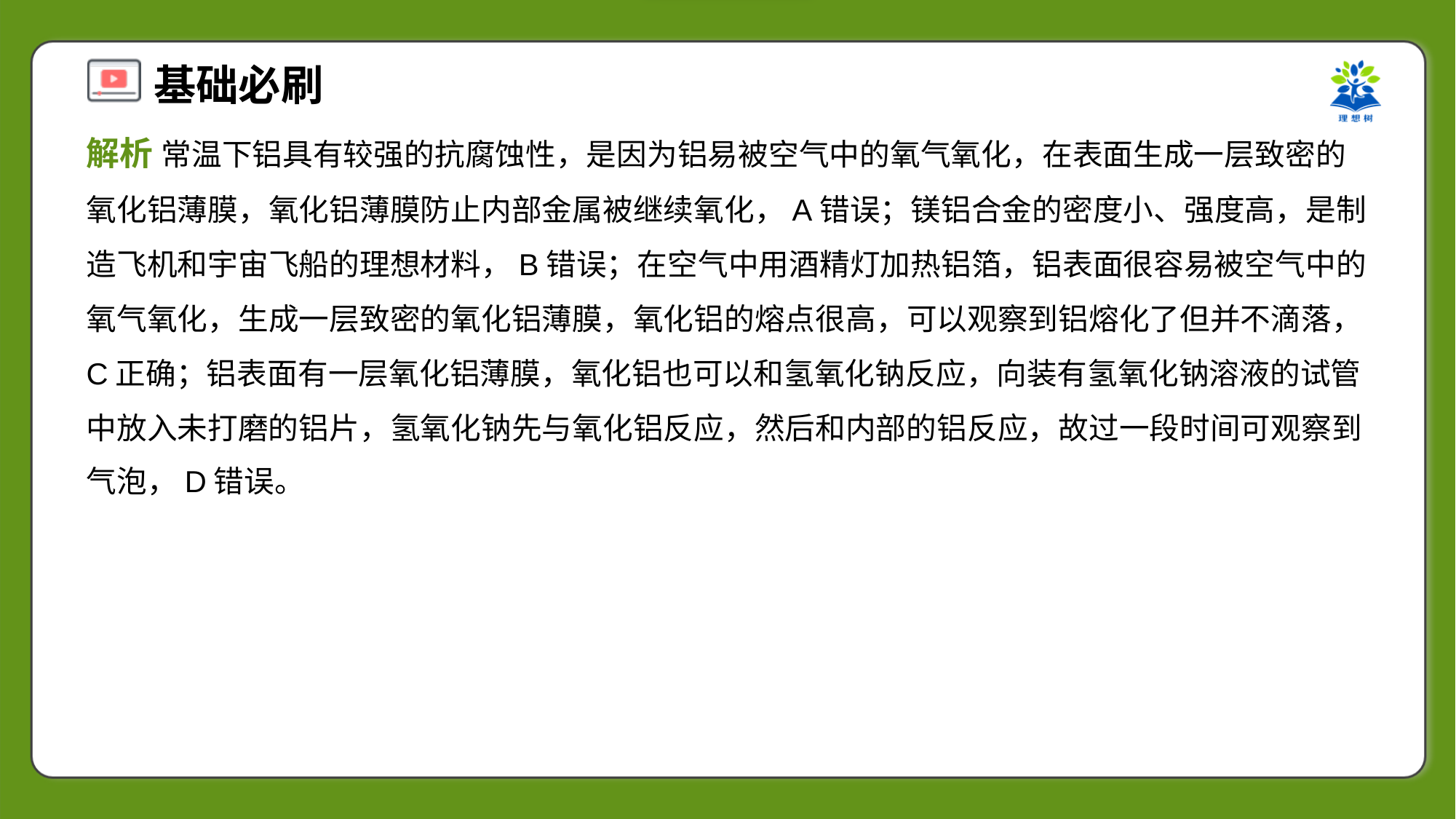

解析 常温下铝具有较强的抗腐蚀性，是因为铝易被空气中的氧气氧化，在表面生成一层致密的
氧化铝薄膜，氧化铝薄膜防止内部金属被继续氧化，A错误；镁铝合金的密度小、强度高，是制
造飞机和宇宙飞船的理想材料，B错误；在空气中用酒精灯加热铝箔，铝表面很容易被空气中的
氧气氧化，生成一层致密的氧化铝薄膜，氧化铝的熔点很高，可以观察到铝熔化了但并不滴落，
C正确；铝表面有一层氧化铝薄膜，氧化铝也可以和氢氧化钠反应，向装有氢氧化钠溶液的试管
中放入未打磨的铝片，氢氧化钠先与氧化铝反应，然后和内部的铝反应，故过一段时间可观察到
气泡，D错误。